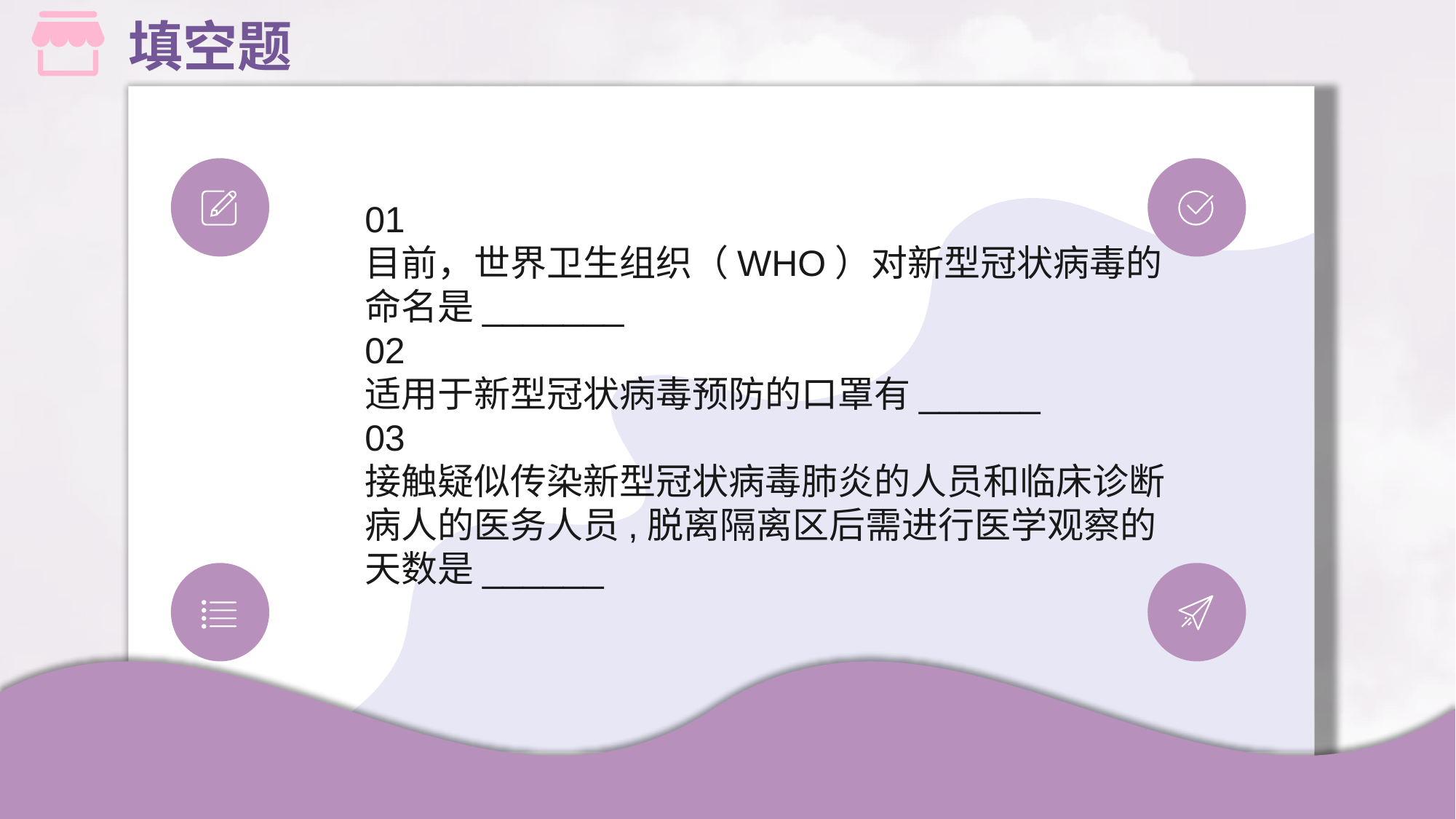

填空题

01
目前，世界卫生组织（WHO）对新型冠状病毒的命名是_______
02
适用于新型冠状病毒预防的口罩有______
03
接触疑似传染新型冠状病毒肺炎的人员和临床诊断病人的医务人员,脱离隔离区后需进行医学观察的天数是______